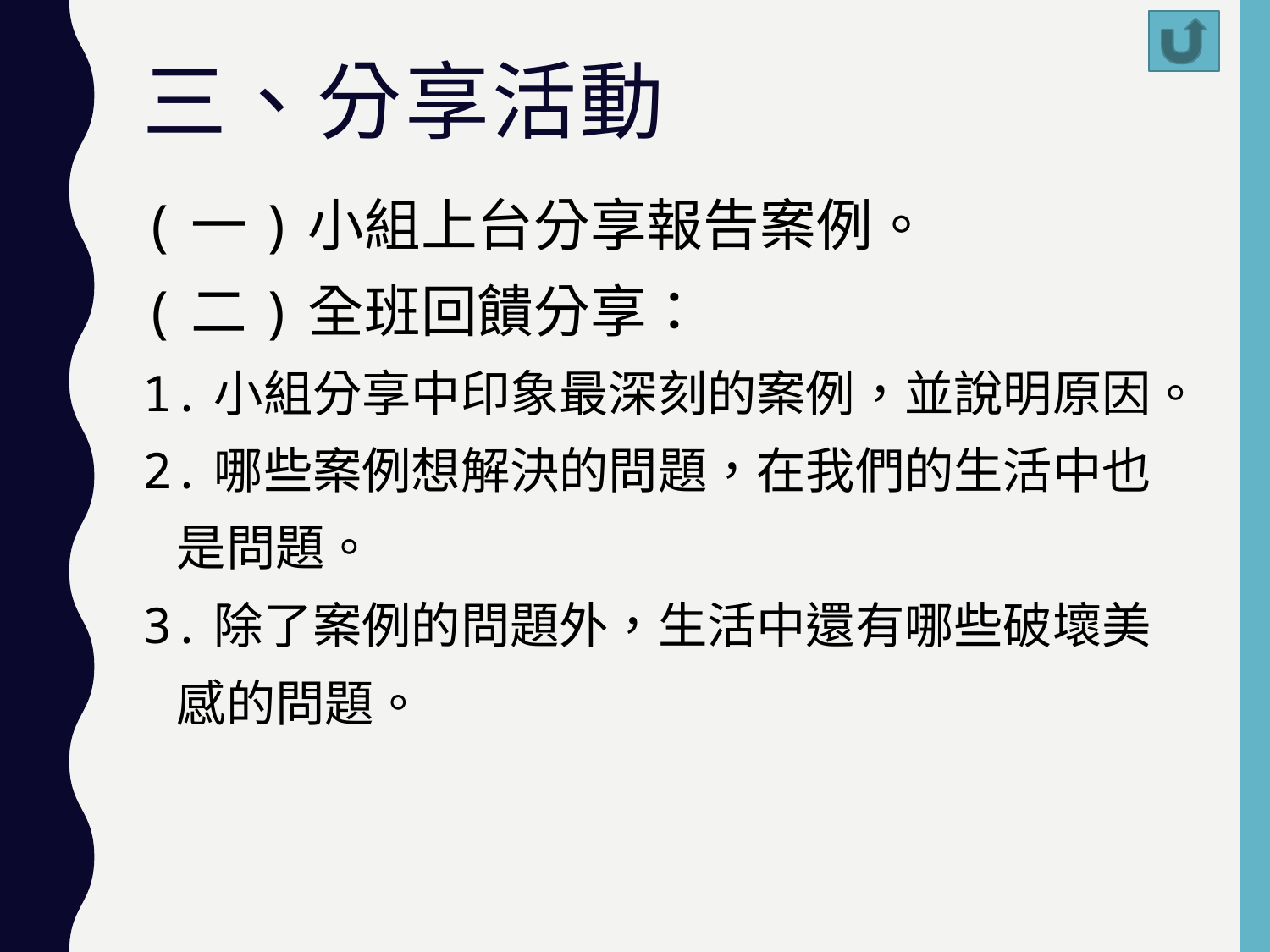

# 三、分享活動
(一)小組上台分享報告案例。
(二)全班回饋分享：
1.小組分享中印象最深刻的案例，並說明原因。
2.哪些案例想解決的問題，在我們的生活中也
  是問題。
3.除了案例的問題外，生活中還有哪些破壞美
  感的問題。